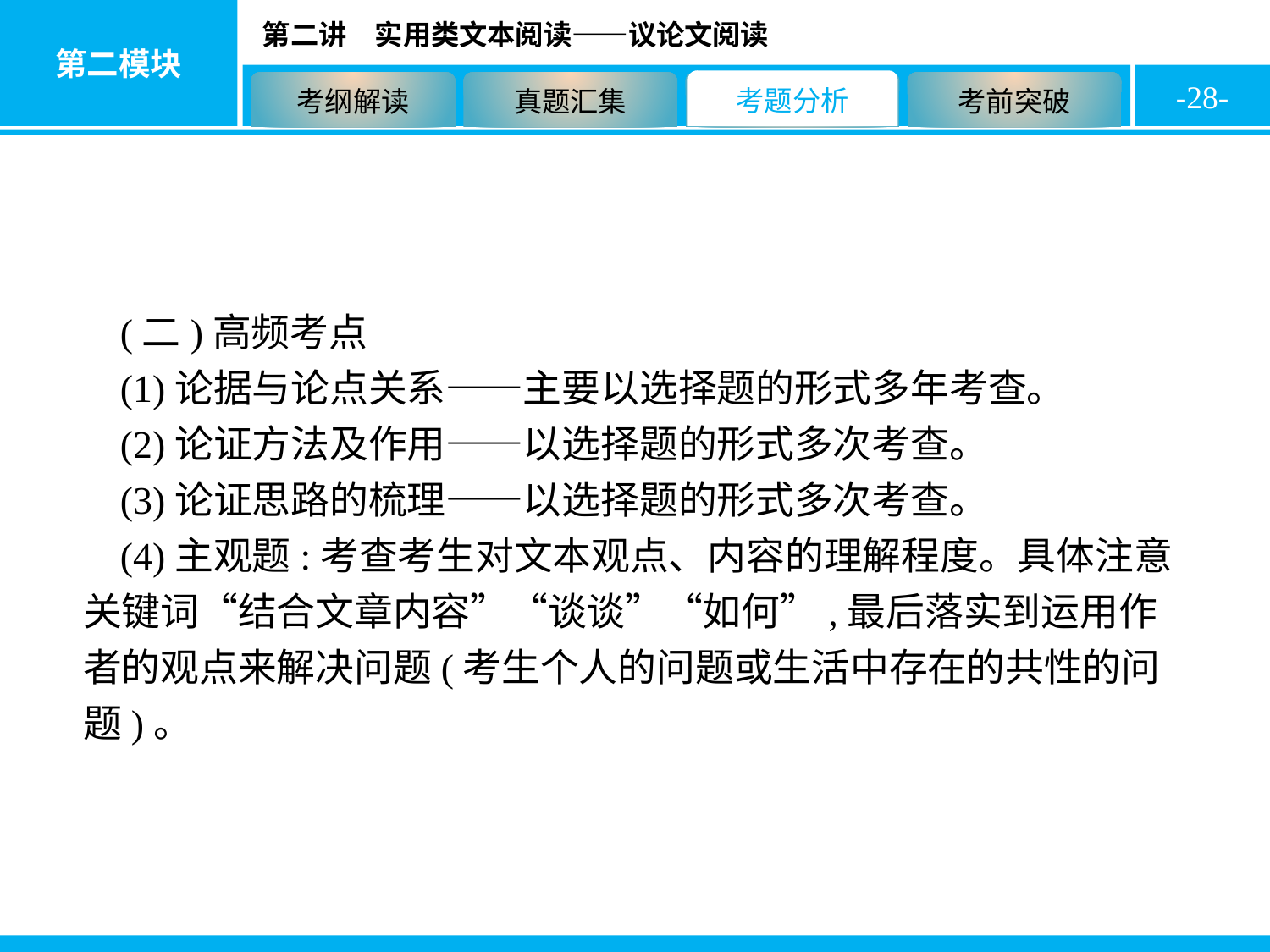

-28-
(二)高频考点
(1)论据与论点关系——主要以选择题的形式多年考查。
(2)论证方法及作用——以选择题的形式多次考查。
(3)论证思路的梳理——以选择题的形式多次考查。
(4)主观题:考查考生对文本观点、内容的理解程度。具体注意关键词“结合文章内容”“谈谈”“如何”,最后落实到运用作者的观点来解决问题(考生个人的问题或生活中存在的共性的问题)。